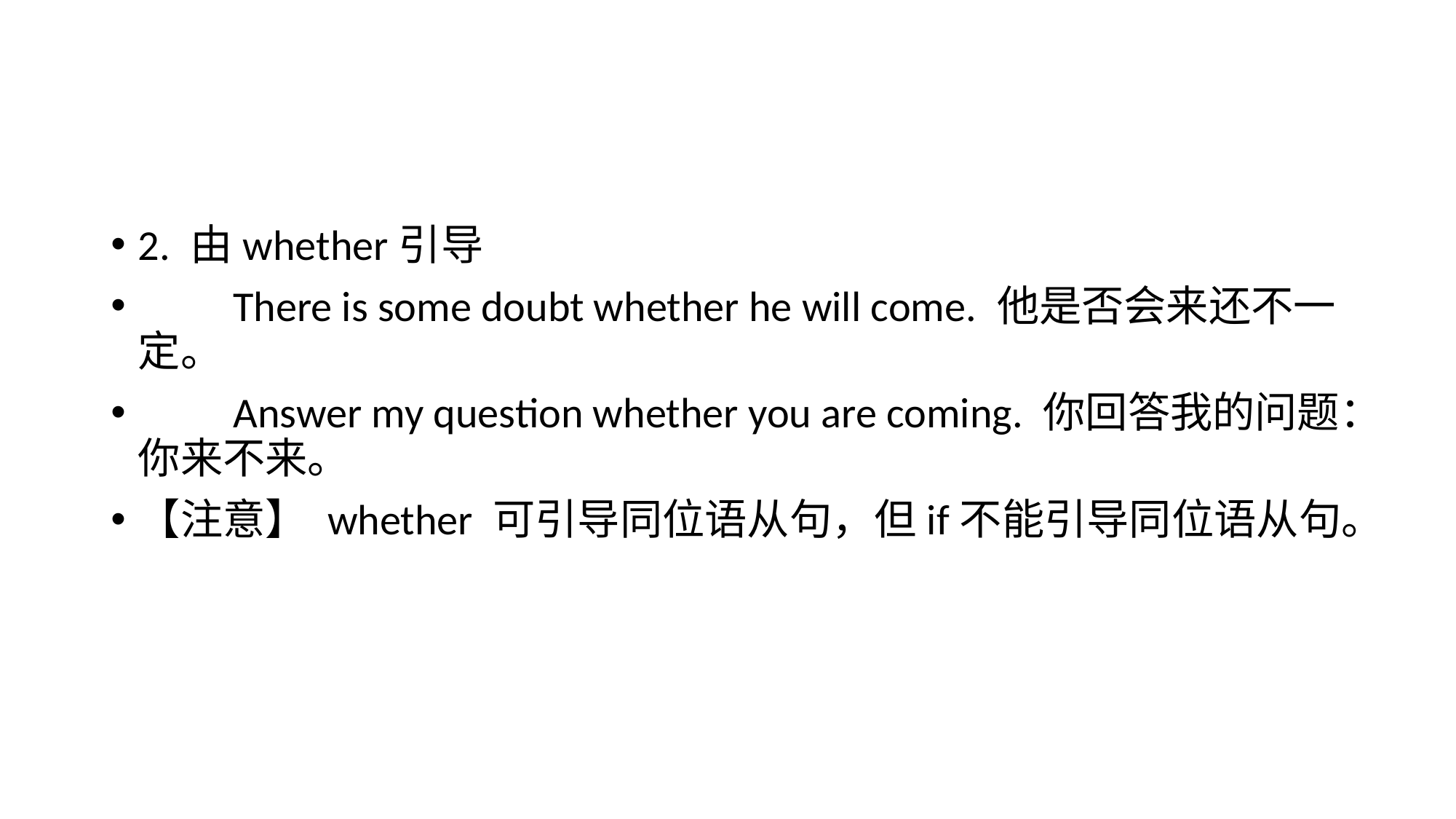

#
2. 由whether引导
　　There is some doubt whether he will come. 他是否会来还不一定。
　　Answer my question whether you are coming. 你回答我的问题：你来不来。
【注意】 whether 可引导同位语从句，但if不能引导同位语从句。